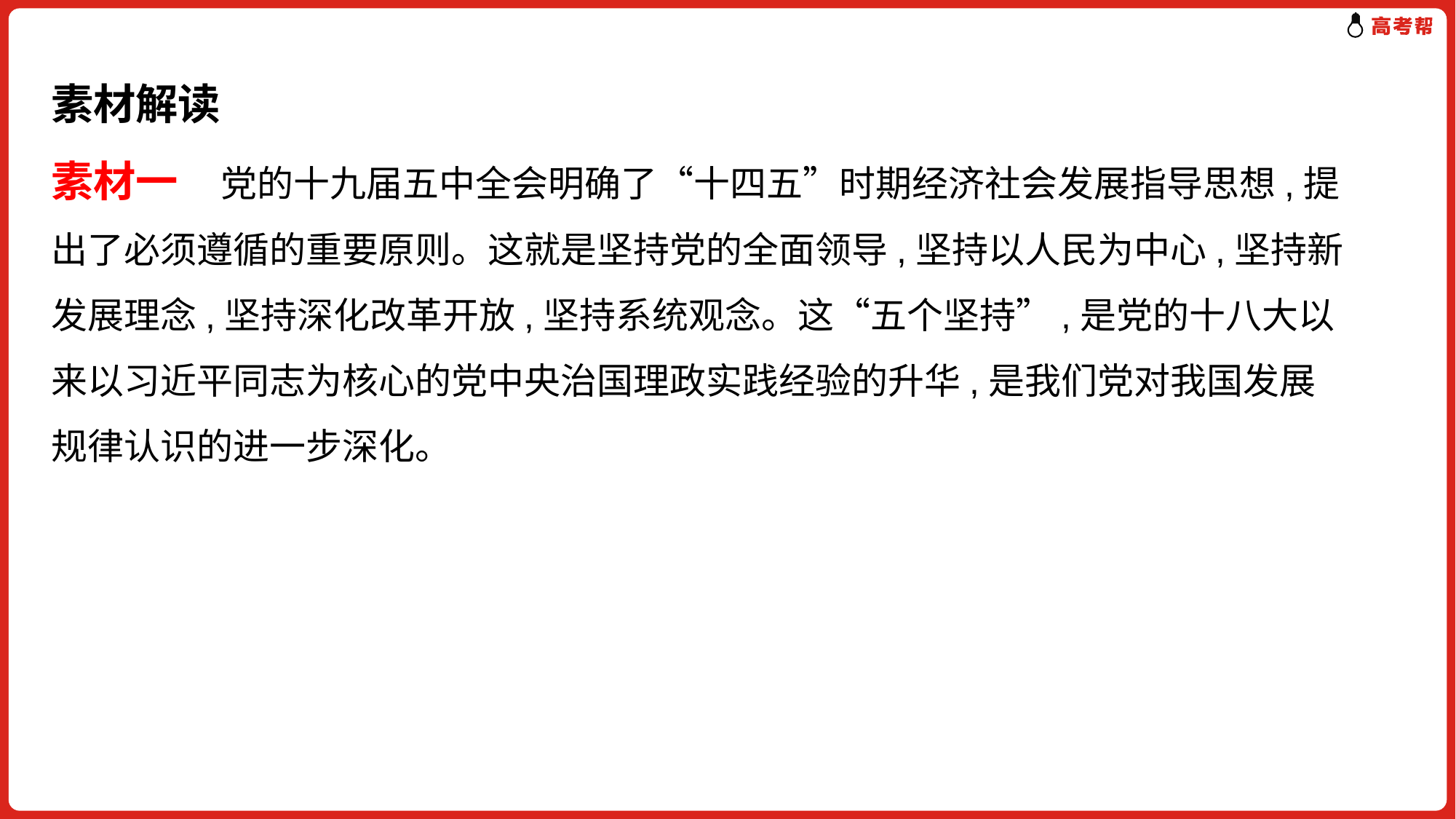

# 素材解读 素材一　党的十九届五中全会明确了“十四五”时期经济社会发展指导思想,提出了必须遵循的重要原则。这就是坚持党的全面领导,坚持以人民为中心,坚持新发展理念,坚持深化改革开放,坚持系统观念。这“五个坚持”,是党的十八大以来以习近平同志为核心的党中央治国理政实践经验的升华,是我们党对我国发展规律认识的进一步深化。